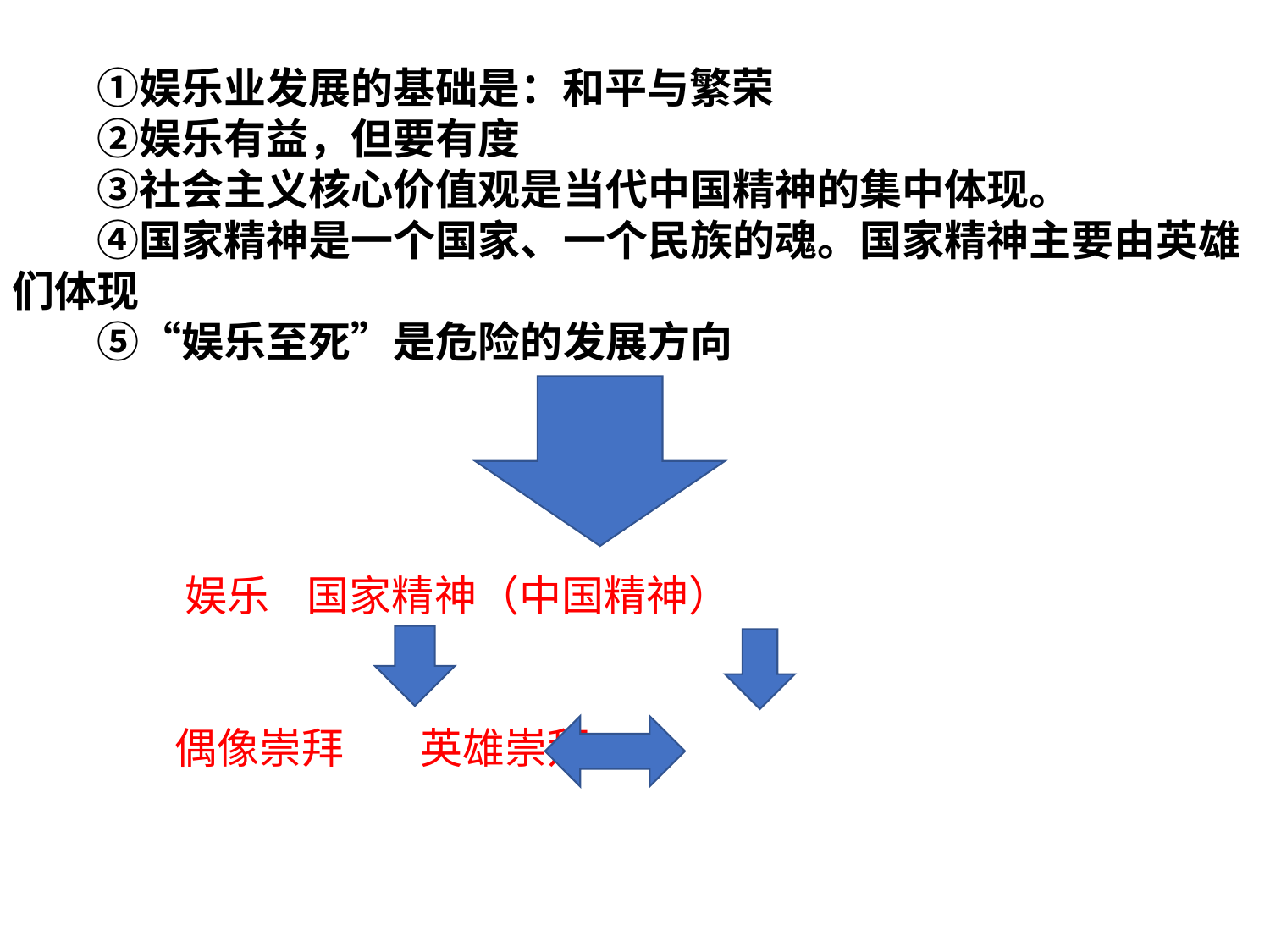

①娱乐业发展的基础是：和平与繁荣
　　②娱乐有益，但要有度
　　③社会主义核心价值观是当代中国精神的集中体现。
　　④国家精神是一个国家、一个民族的魂。国家精神主要由英雄们体现
　　⑤“娱乐至死”是危险的发展方向

                 娱乐    国家精神（中国精神）

                偶像崇拜        英雄崇拜